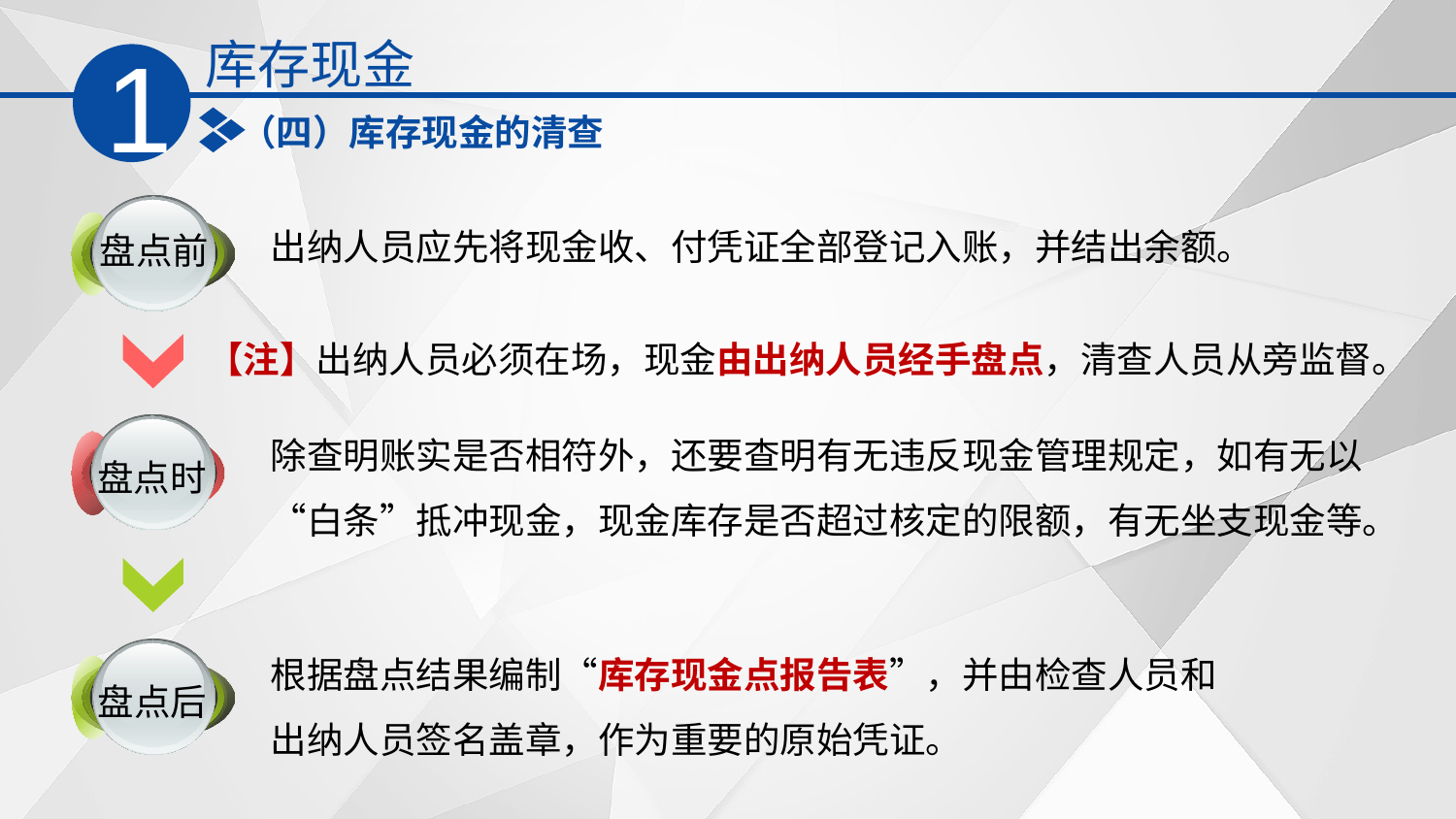

库存现金
1

（四）库存现金的清查

盘点前
出纳人员应先将现金收、付凭证全部登记入账，并结出余额。
【注】出纳人员必须在场，现金由出纳人员经手盘点，清查人员从旁监督。

除查明账实是否相符外，还要查明有无违反现金管理规定，如有无以“白条”抵冲现金，现金库存是否超过核定的限额，有无坐支现金等。

盘点时

根据盘点结果编制“库存现金点报告表”，并由检查人员和出纳人员签名盖章，作为重要的原始凭证。

盘点后